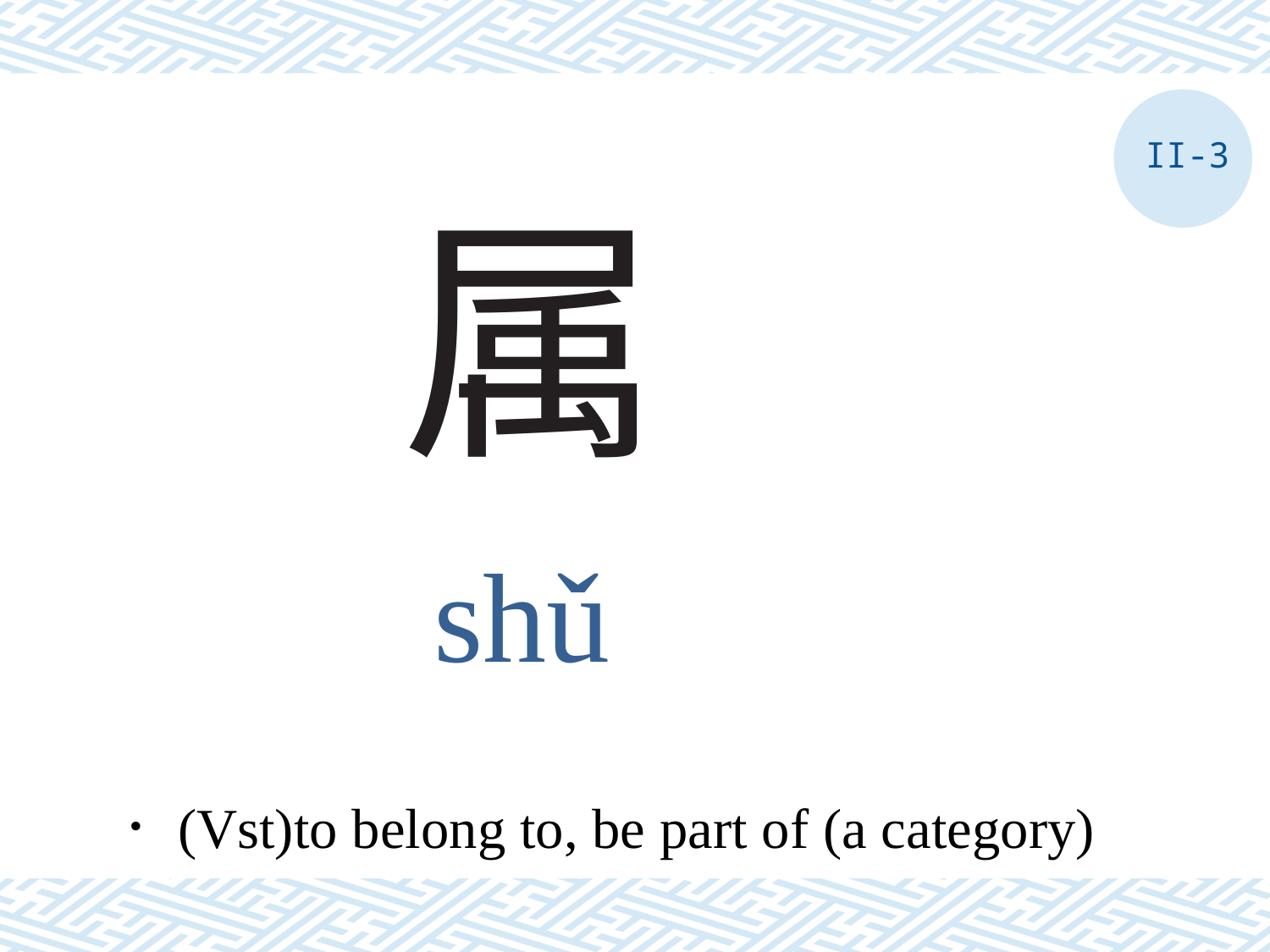

II-3

# 属
shǔ
．(Vst)to belong to, be part of (a category)